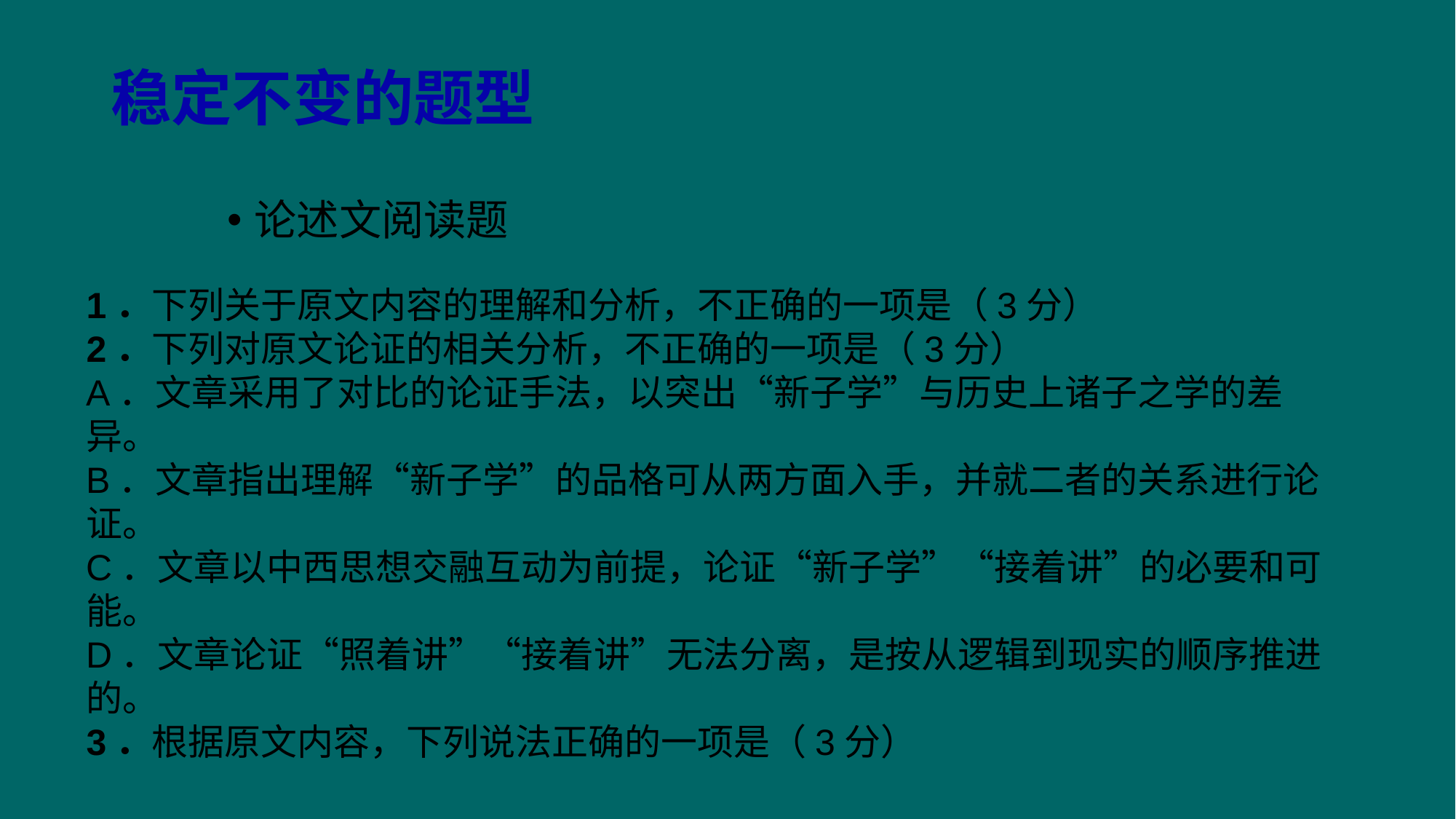

# 稳定不变的题型
论述文阅读题
1．下列关于原文内容的理解和分析，不正确的一项是（3分）
2．下列对原文论证的相关分析，不正确的一项是（3分）
A．文章采用了对比的论证手法，以突出“新子学”与历史上诸子之学的差异。
B．文章指出理解“新子学”的品格可从两方面入手，并就二者的关系进行论证。
C．文章以中西思想交融互动为前提，论证“新子学”“接着讲”的必要和可能。
D．文章论证“照着讲”“接着讲”无法分离，是按从逻辑到现实的顺序推进的。
3．根据原文内容，下列说法正确的一项是（3分）